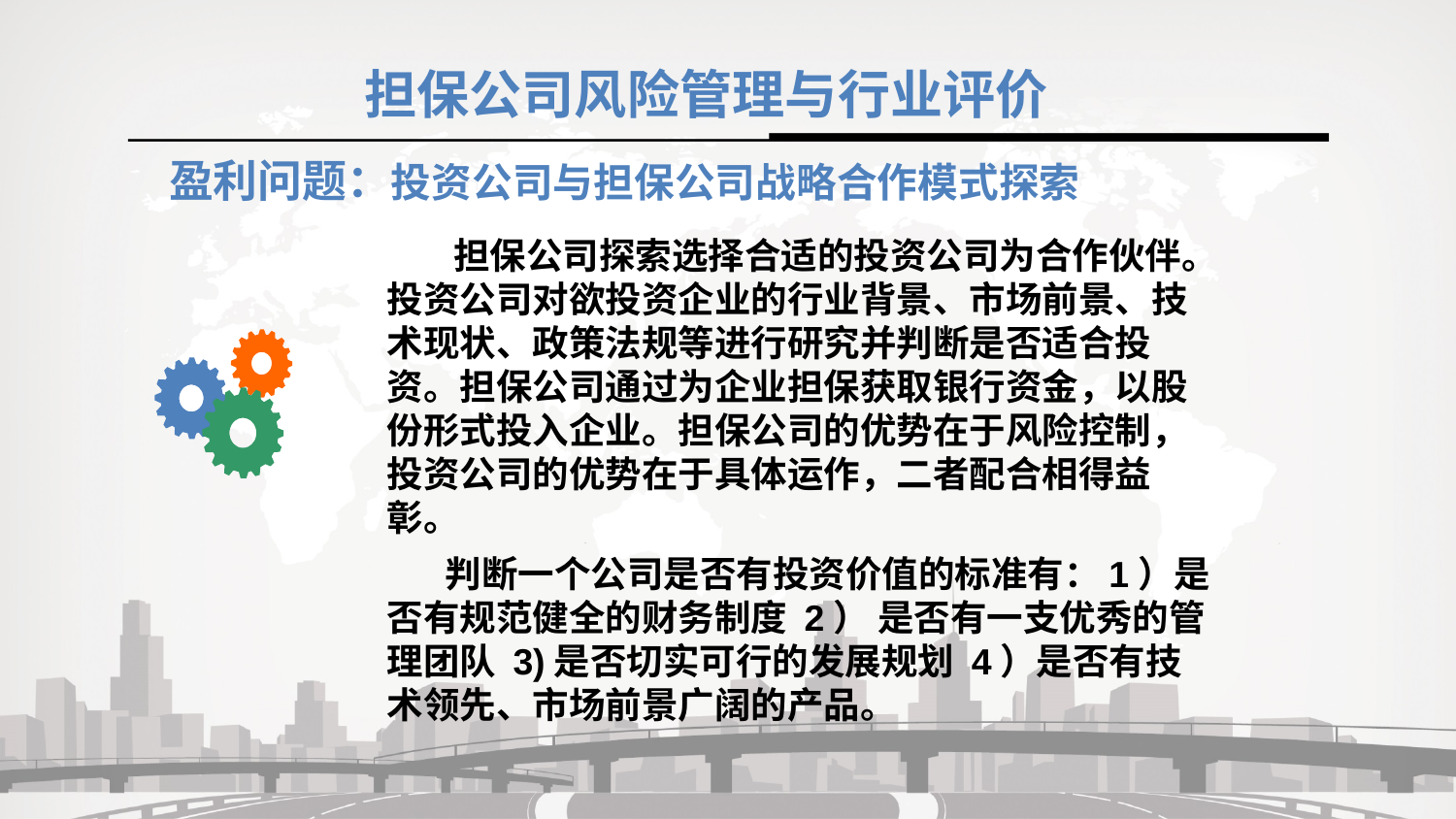

担保公司风险管理与行业评价
盈利问题：投资公司与担保公司战略合作模式探索
       担保公司探索选择合适的投资公司为合作伙伴。投资公司对欲投资企业的行业背景、市场前景、技术现状、政策法规等进行研究并判断是否适合投资。担保公司通过为企业担保获取银行资金，以股份形式投入企业。担保公司的优势在于风险控制，投资公司的优势在于具体运作，二者配合相得益彰。
      判断一个公司是否有投资价值的标准有：1）是否有规范健全的财务制度 2） 是否有一支优秀的管理团队 3)是否切实可行的发展规划 4）是否有技术领先、市场前景广阔的产品。